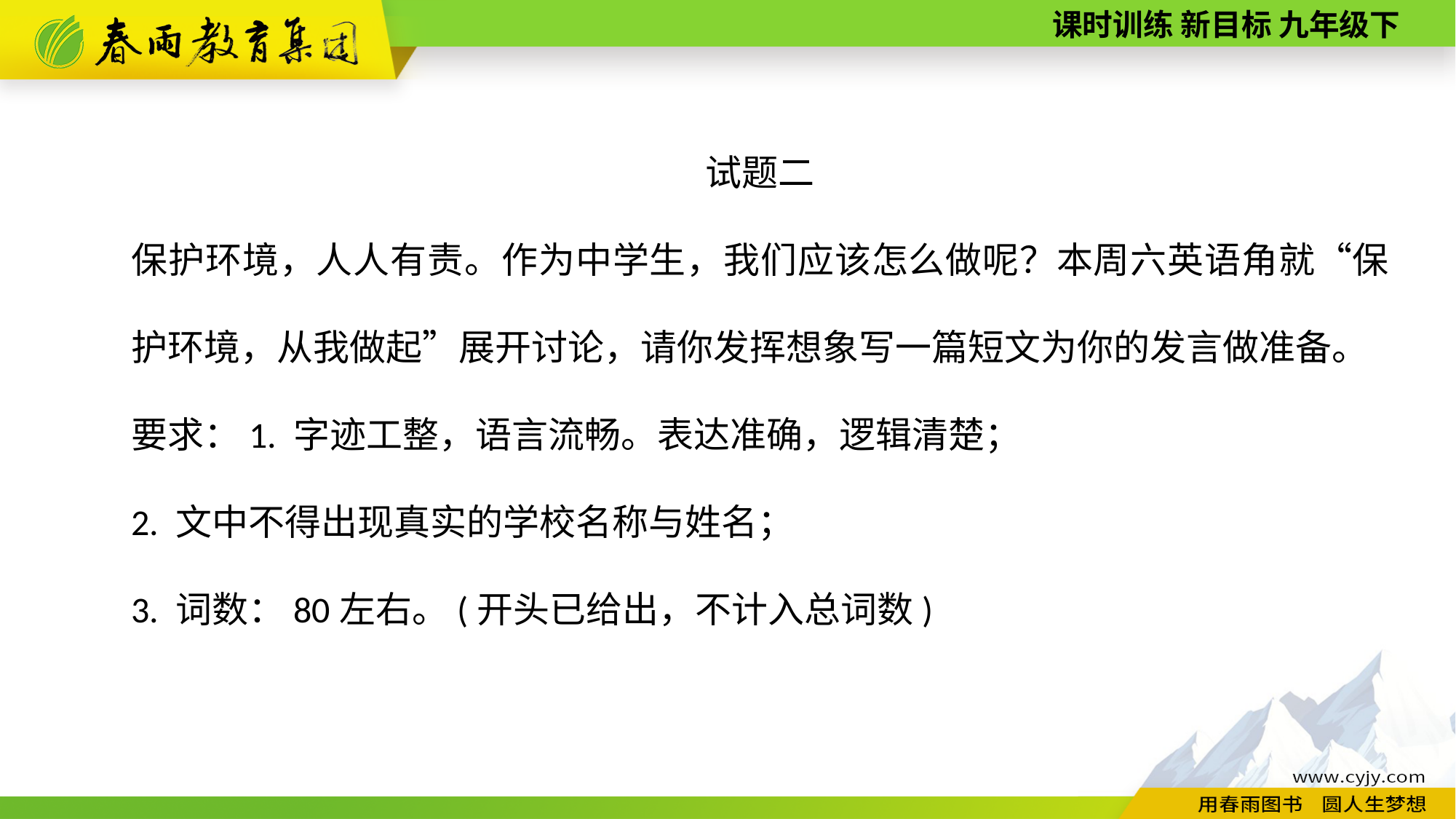

试题二
保护环境，人人有责。作为中学生，我们应该怎么做呢？本周六英语角就“保护环境，从我做起”展开讨论，请你发挥想象写一篇短文为你的发言做准备。
要求：1. 字迹工整，语言流畅。表达准确，逻辑清楚；
2. 文中不得出现真实的学校名称与姓名；
3. 词数：80左右。(开头已给出，不计入总词数)